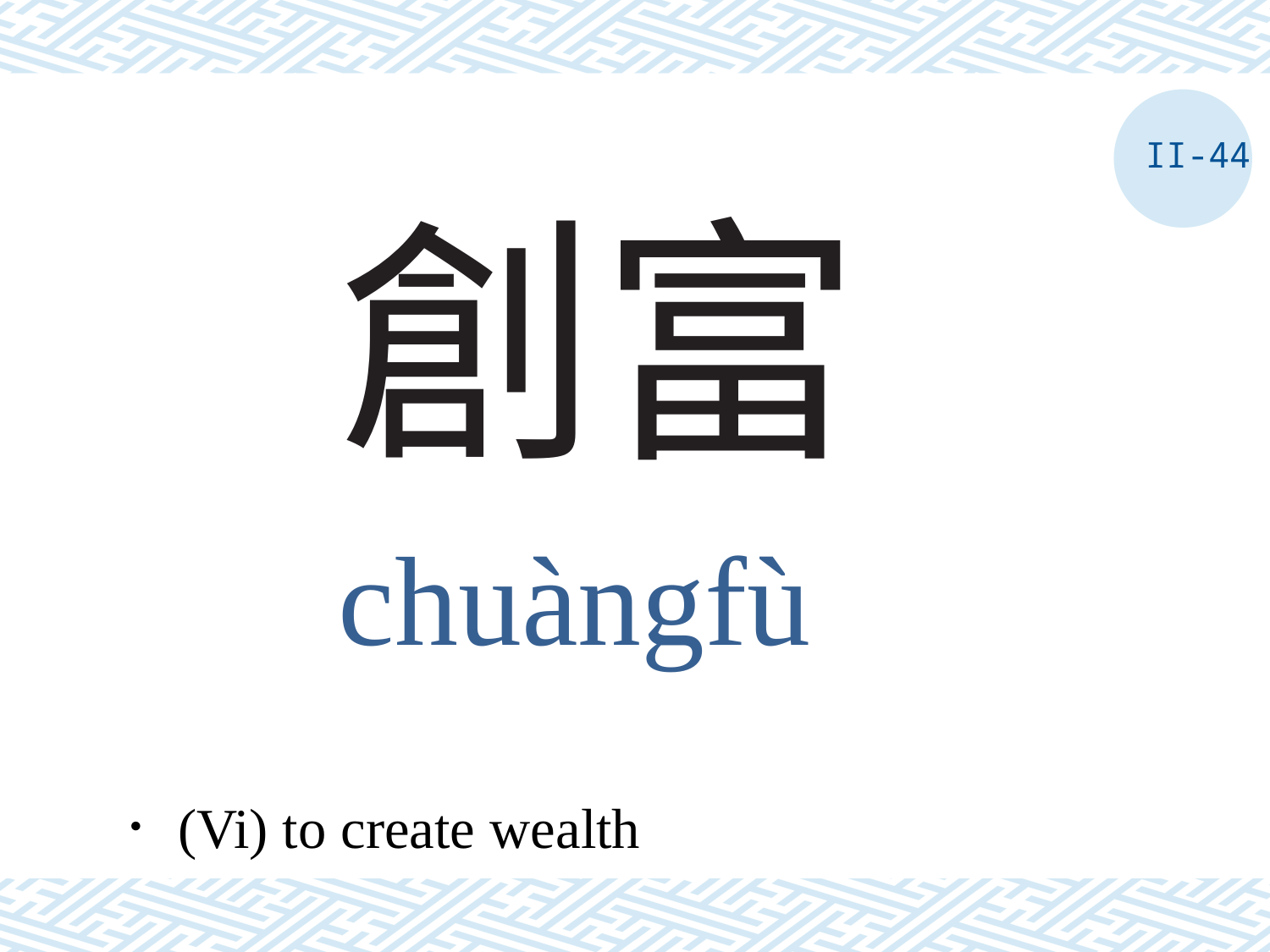

II-44

# 創富
chuàngfù
．(Vi) to create wealth